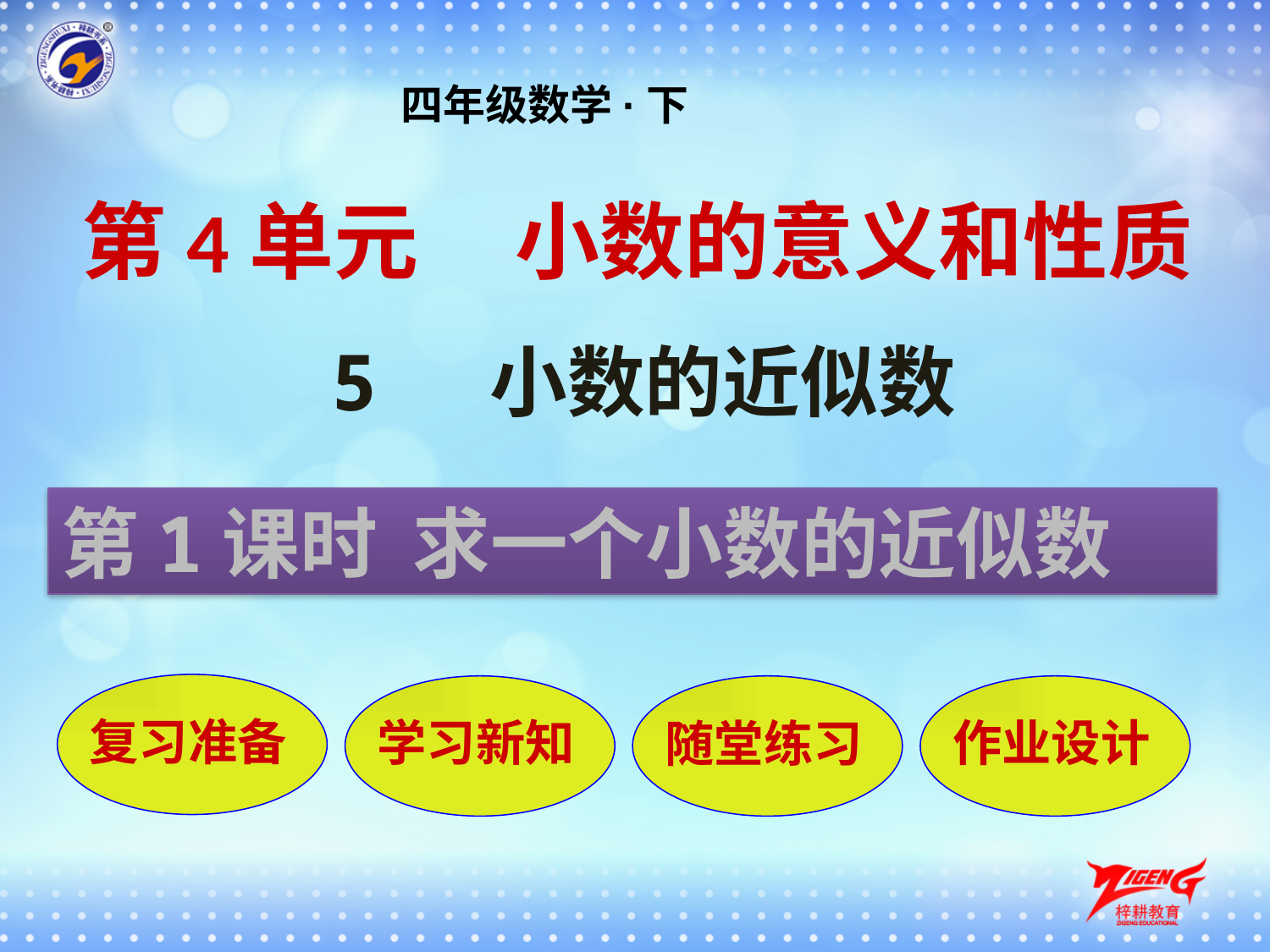

四年级数学·下
第4单元     小数的意义和性质
5  小数的近似数
第1课时  求一个小数的近似数

复习准备

学习新知

随堂练习

作业设计